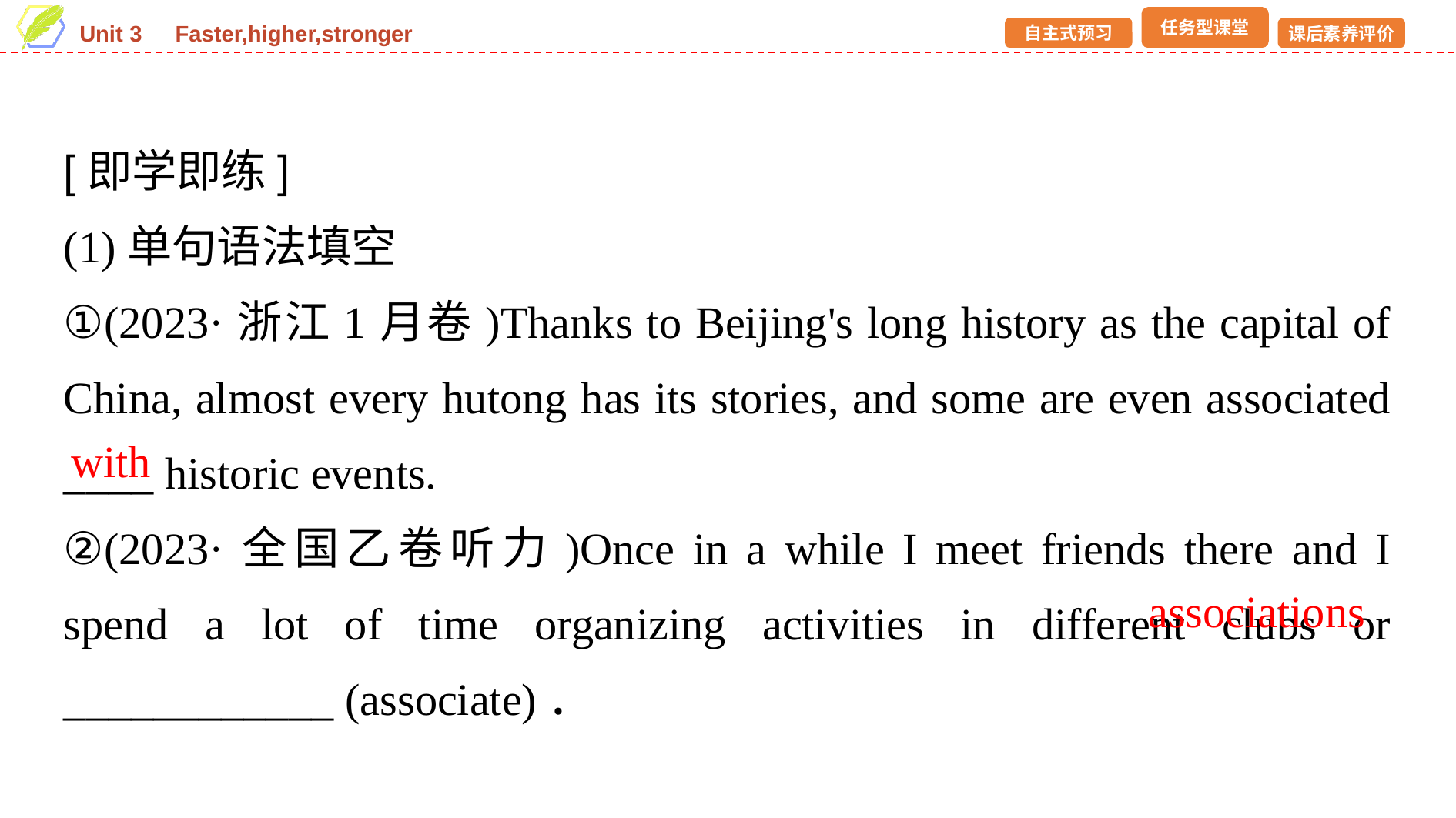

[即学即练]
(1)单句语法填空
①(2023·浙江1月卷)Thanks to Beijing's long history as the capital of China, almost every hutong has its stories, and some are even associated ____ historic events.
②(2023·全国乙卷听力)Once in a while I meet friends there and I spend a lot of time organizing activities in different clubs or ____________ (associate)．
with
associations